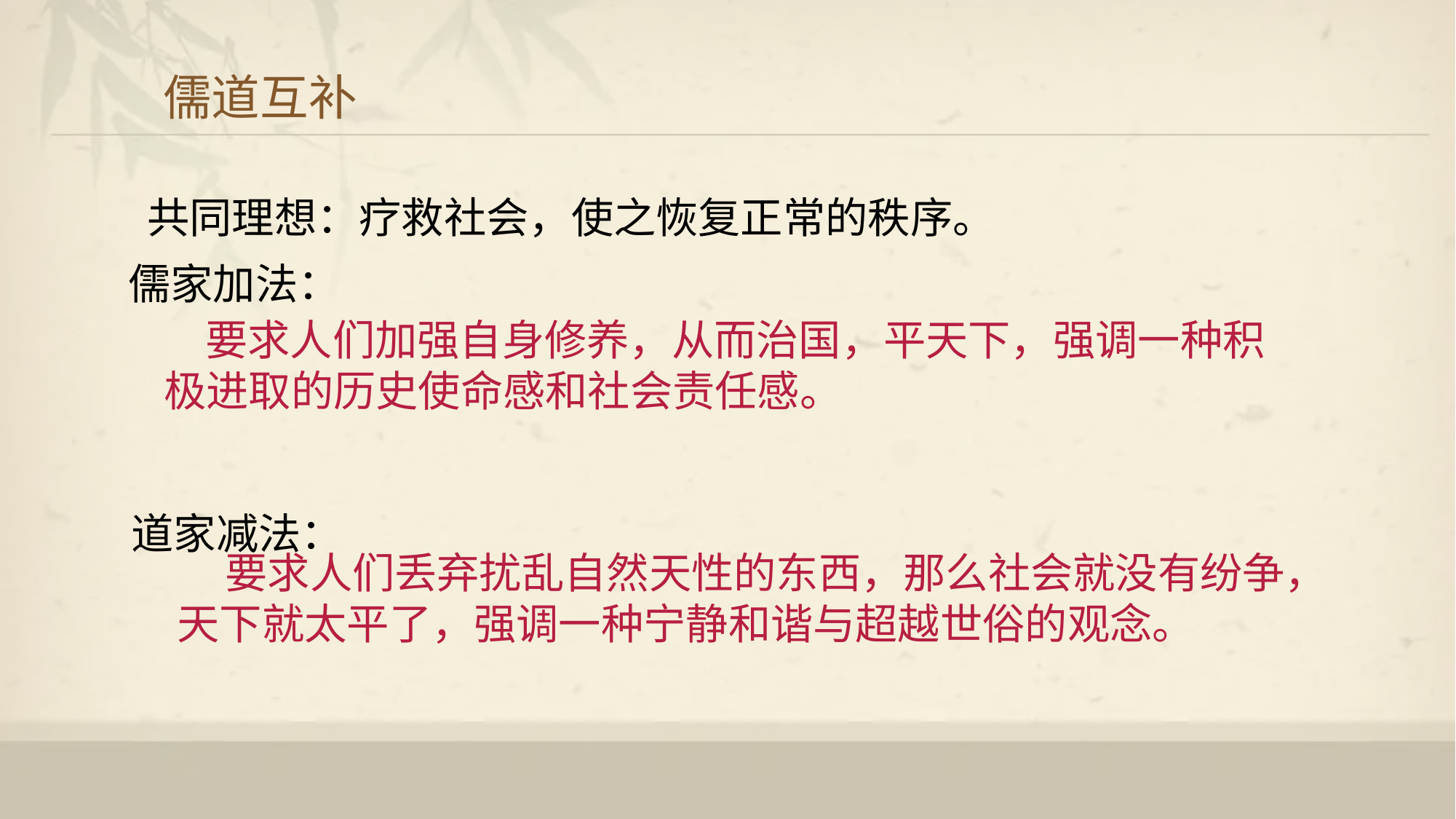

# 儒道互补
     共同理想：疗救社会，使之恢复正常的秩序。
    儒家加法：

    道家减法：

    要求人们加强自身修养，从而治国，平天下，强调一种积极进取的历史使命感和社会责任感。
    要求人们丢弃扰乱自然天性的东西，那么社会就没有纷争，天下就太平了，强调一种宁静和谐与超越世俗的观念。